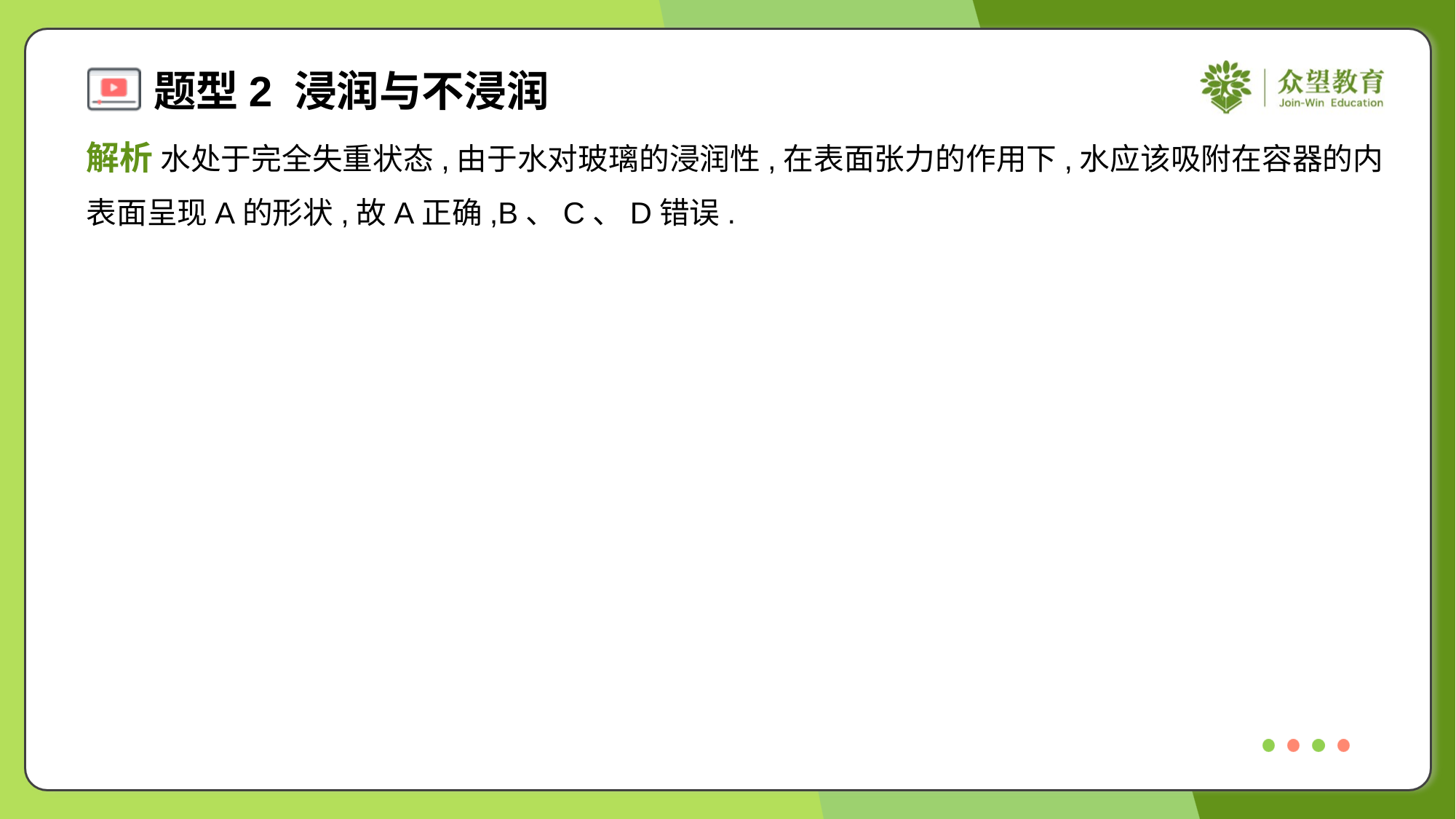

解析 水处于完全失重状态,由于水对玻璃的浸润性,在表面张力的作用下,水应该吸附在容器的内
表面呈现A的形状,故A正确,B、C、D错误.